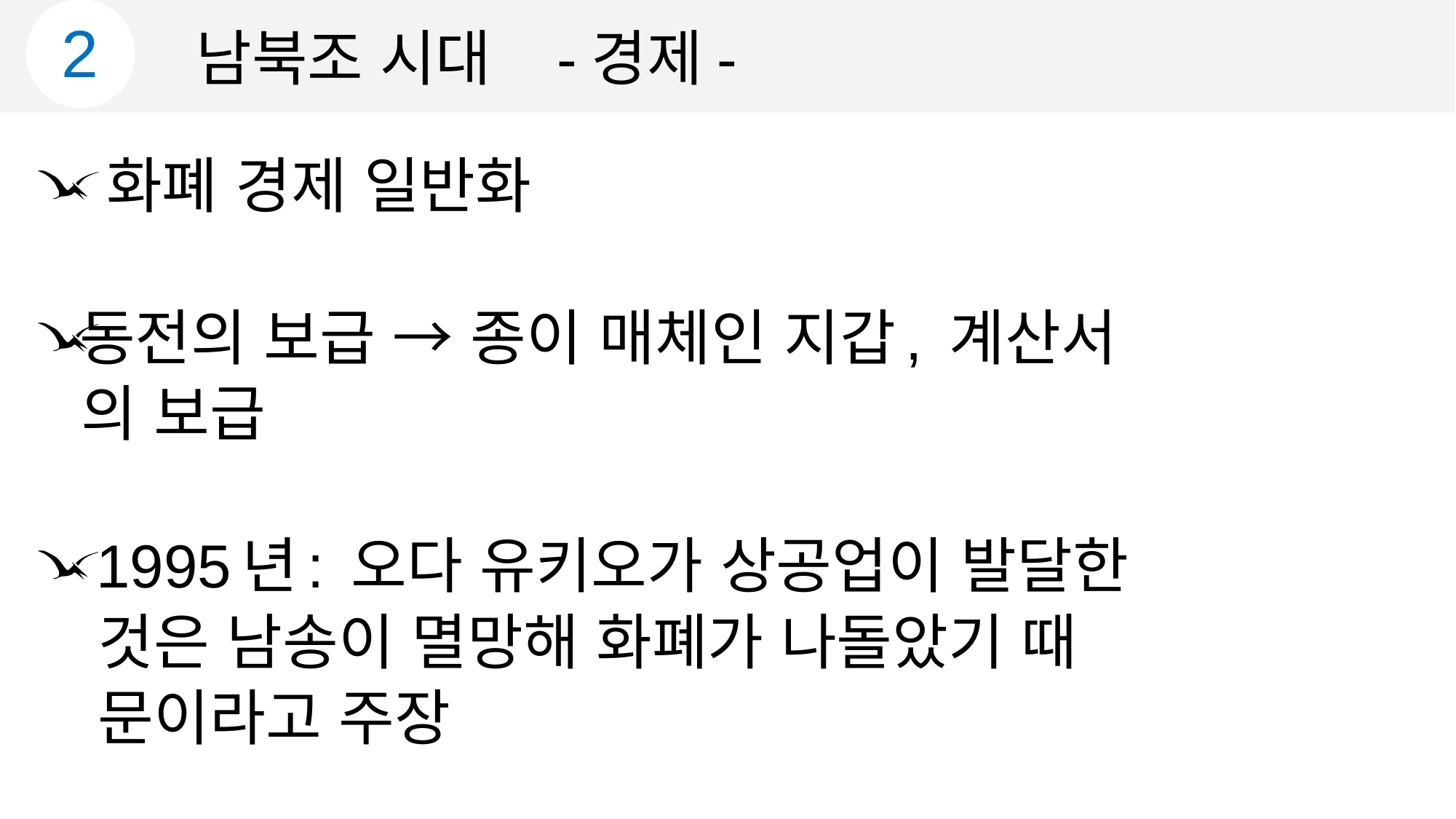

2
남북조 시대   -경제-
 화폐 경제 일반화

동전의 보급 → 종이 매체인 지갑, 계산서
  의 보급

 1995년: 오다 유키오가 상공업이 발달한
   것은 남송이 멸망해 화폐가 나돌았기 때
   문이라고 주장